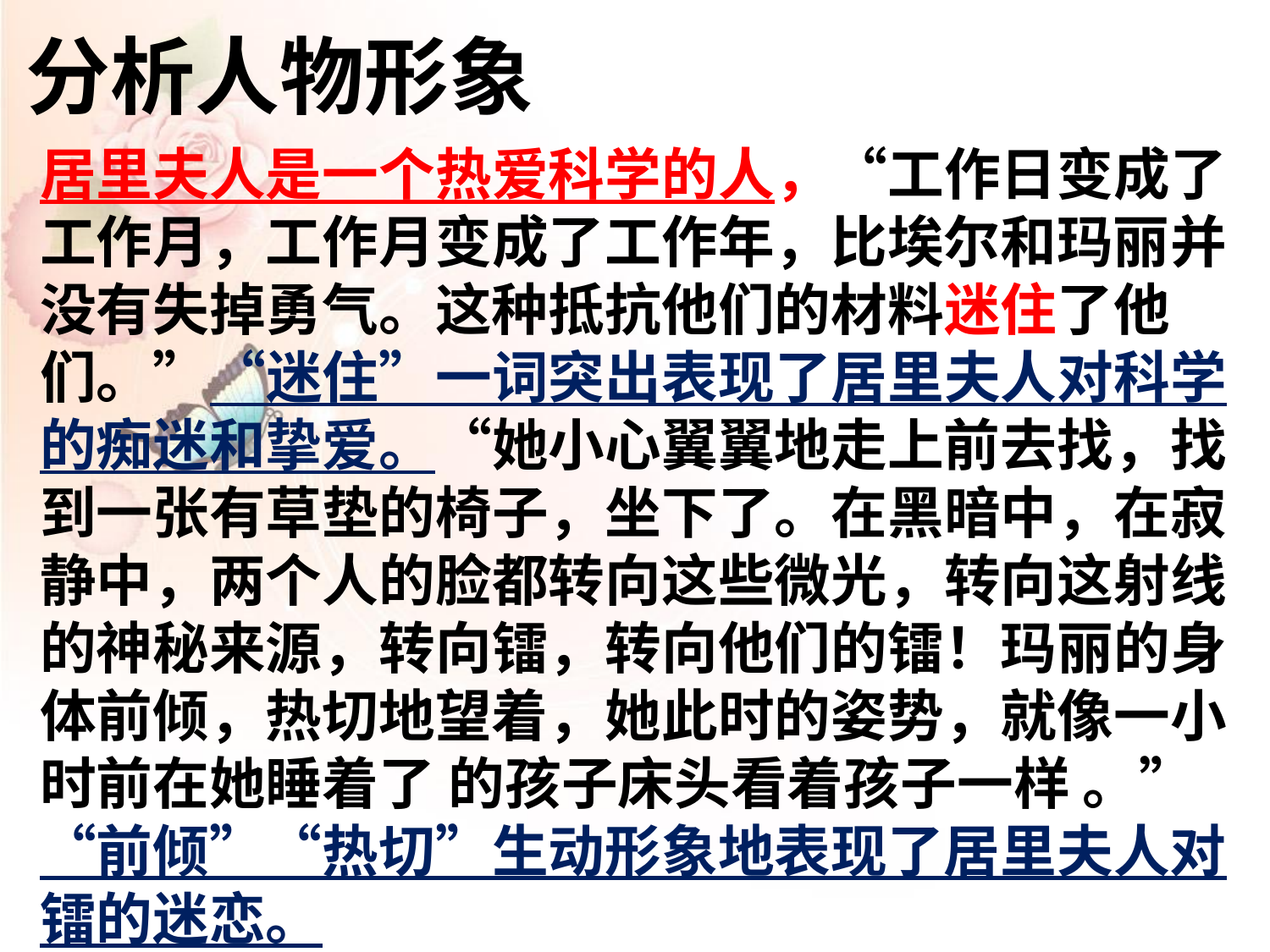

分析人物形象
居里夫人是一个热爱科学的人，“工作日变成了工作月，工作月变成了工作年，比埃尔和玛丽并没有失掉勇气。这种抵抗他们的材料迷住了他们。”“迷住”一词突出表现了居里夫人对科学的痴迷和挚爱。“她小心翼翼地走上前去找，找到一张有草垫的椅子，坐下了。在黑暗中，在寂静中，两个人的脸都转向这些微光，转向这射线的神秘来源，转向镭，转向他们的镭！玛丽的身体前倾，热切地望着，她此时的姿势，就像一小时前在她睡着了 的孩子床头看着孩子一样 。” “前倾”“热切”生动形象地表现了居里夫人对镭的迷恋。